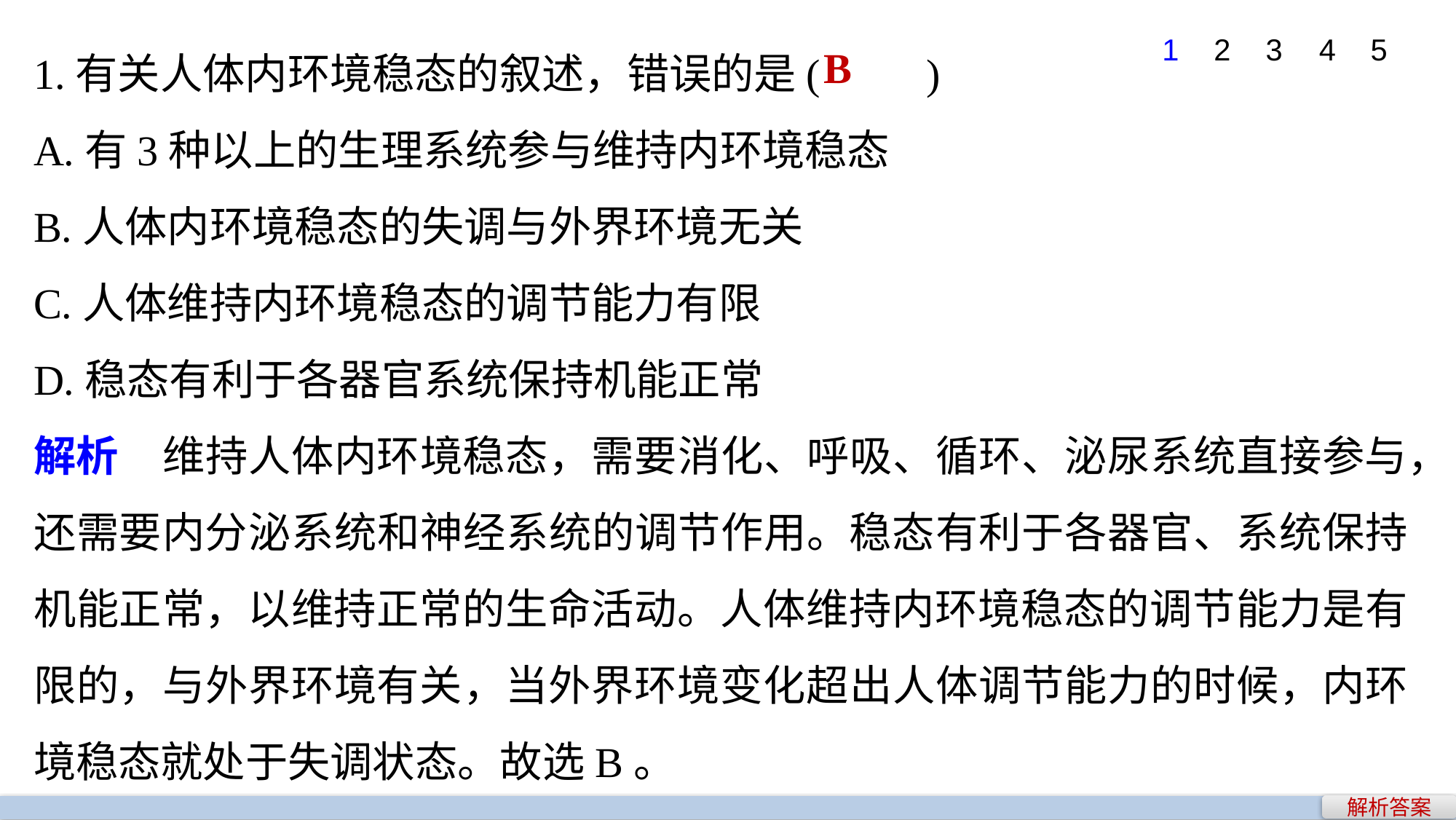

1
2
3
4
5
1.有关人体内环境稳态的叙述，错误的是(　　)
A.有3种以上的生理系统参与维持内环境稳态
B.人体内环境稳态的失调与外界环境无关
C.人体维持内环境稳态的调节能力有限
D.稳态有利于各器官系统保持机能正常
解析　维持人体内环境稳态，需要消化、呼吸、循环、泌尿系统直接参与，还需要内分泌系统和神经系统的调节作用。稳态有利于各器官、系统保持机能正常，以维持正常的生命活动。人体维持内环境稳态的调节能力是有限的，与外界环境有关，当外界环境变化超出人体调节能力的时候，内环境稳态就处于失调状态。故选B。
B
解析答案